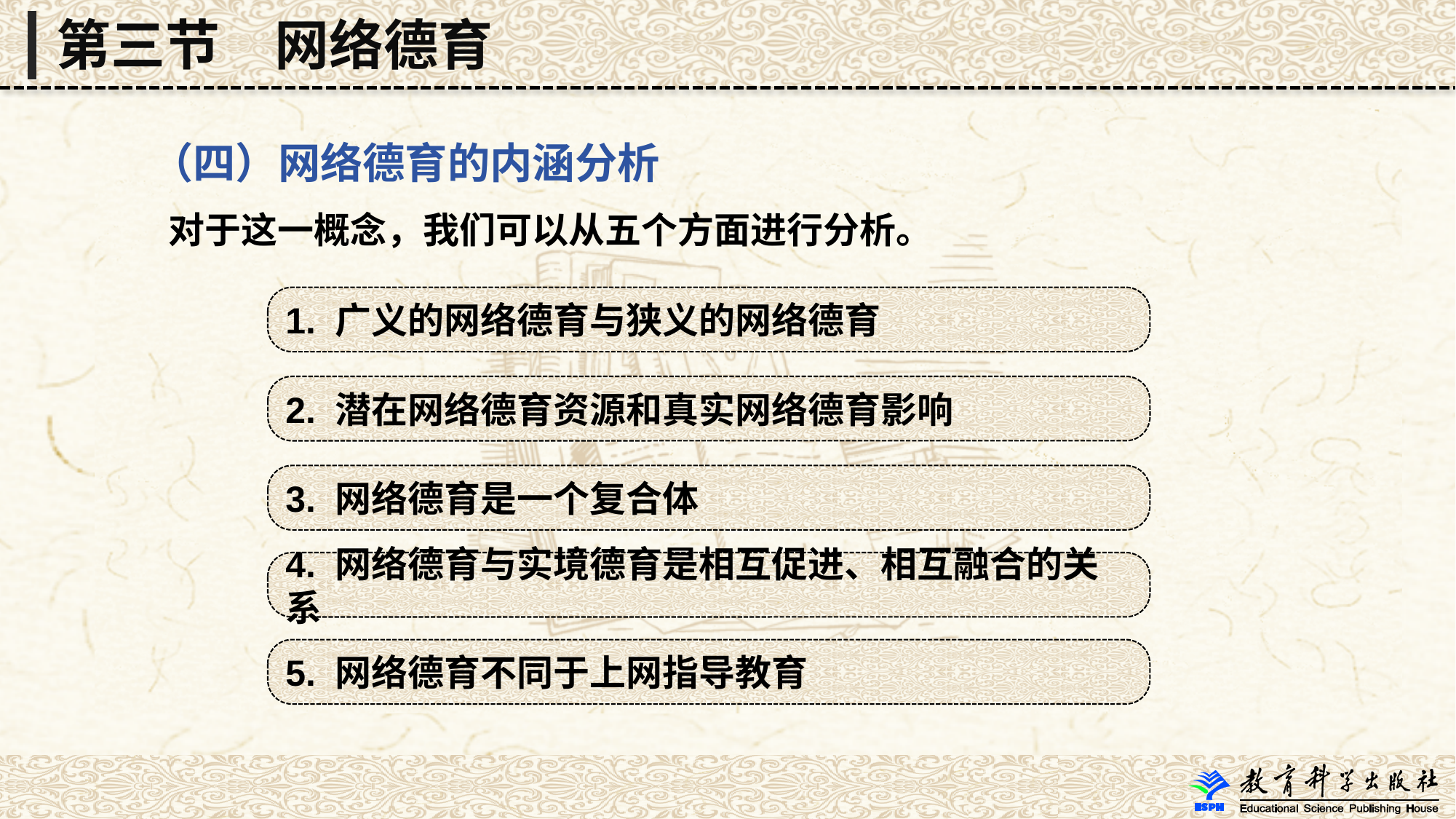

第三节　网络德育
    （四）网络德育的内涵分析

       对于这一概念，我们可以从五个方面进行分析。

1. 广义的网络德育与狭义的网络德育
2. 潜在网络德育资源和真实网络德育影响
3. 网络德育是一个复合体
4. 网络德育与实境德育是相互促进、相互融合的关系
5. 网络德育不同于上网指导教育